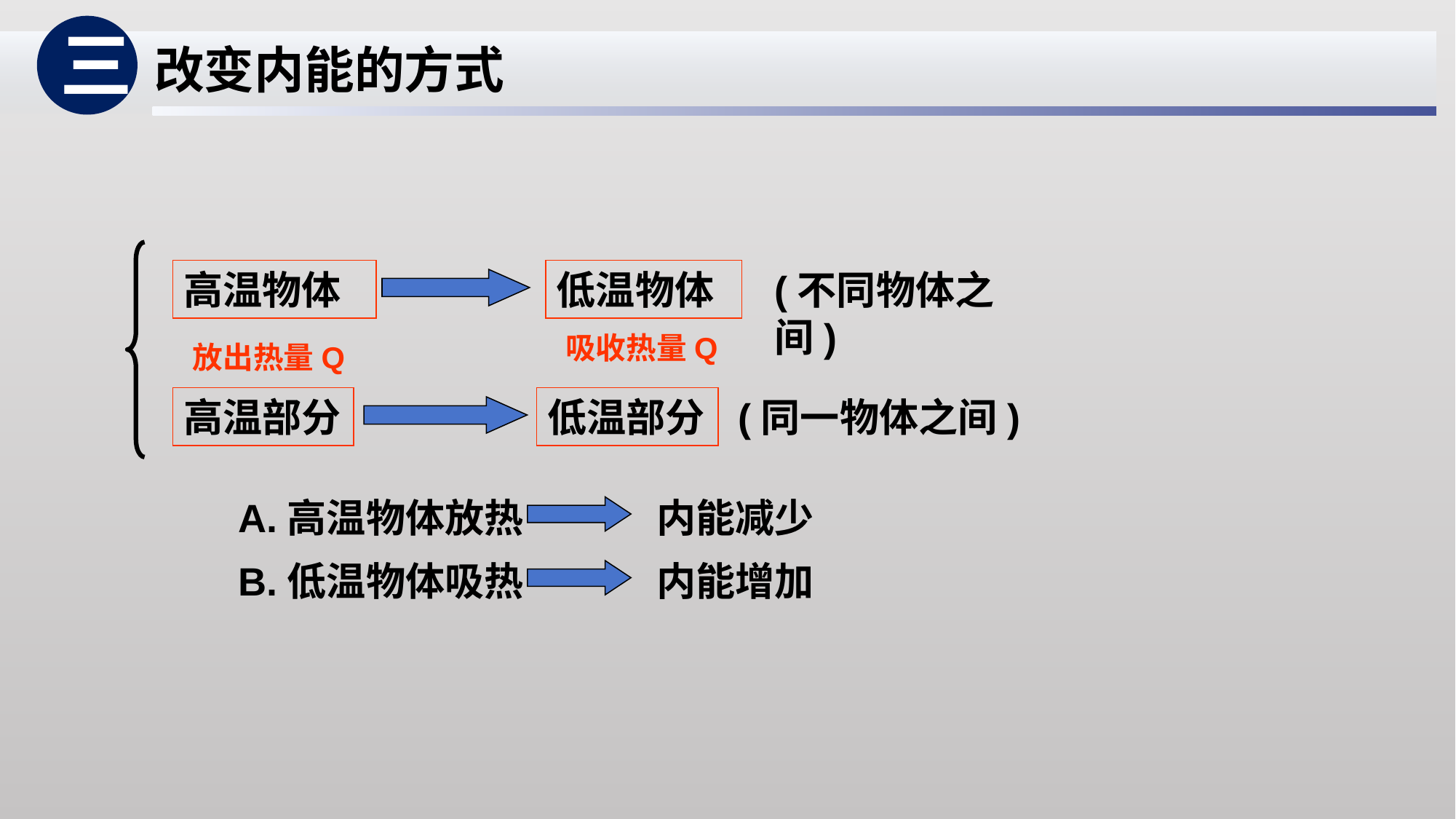

三

改变内能的方式

高温物体
低温物体
(不同物体之间)

吸收热量Q
放出热量Q
高温部分
低温部分
(同一物体之间)

A.高温物体放热
内能减少

B.低温物体吸热
内能增加